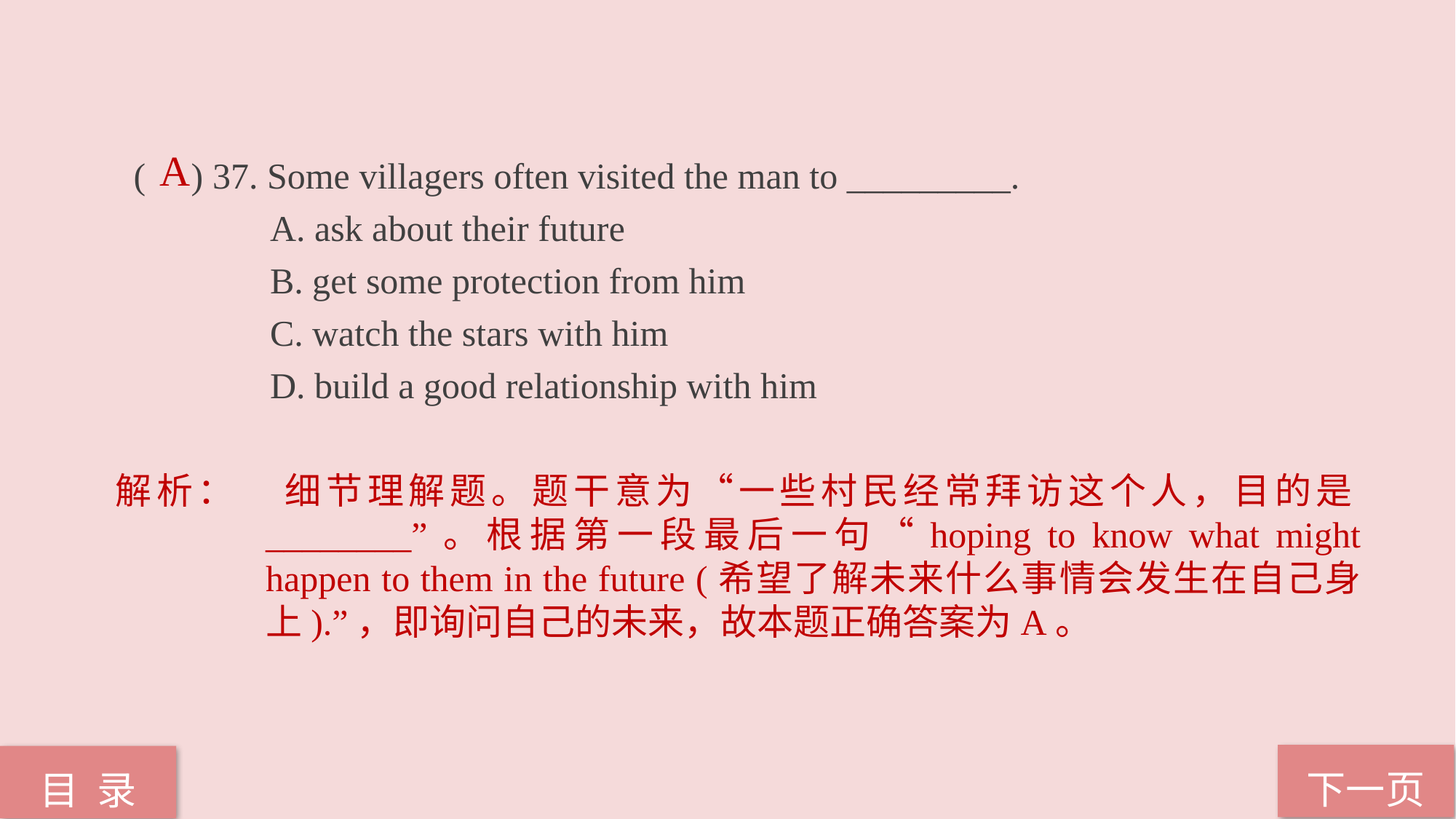

A
(     ) 37. Some villagers often visited the man to _________.
               A. ask about their future
               B. get some protection from him
               C. watch the stars with him
               D. build a good relationship with him
解析：	细节理解题。题干意为“一些村民经常拜访这个人，目的是________”。根据第一段最后一句“hoping to know what might happen to them in the future (希望了解未来什么事情会发生在自己身上).”，即询问自己的未来，故本题正确答案为A。